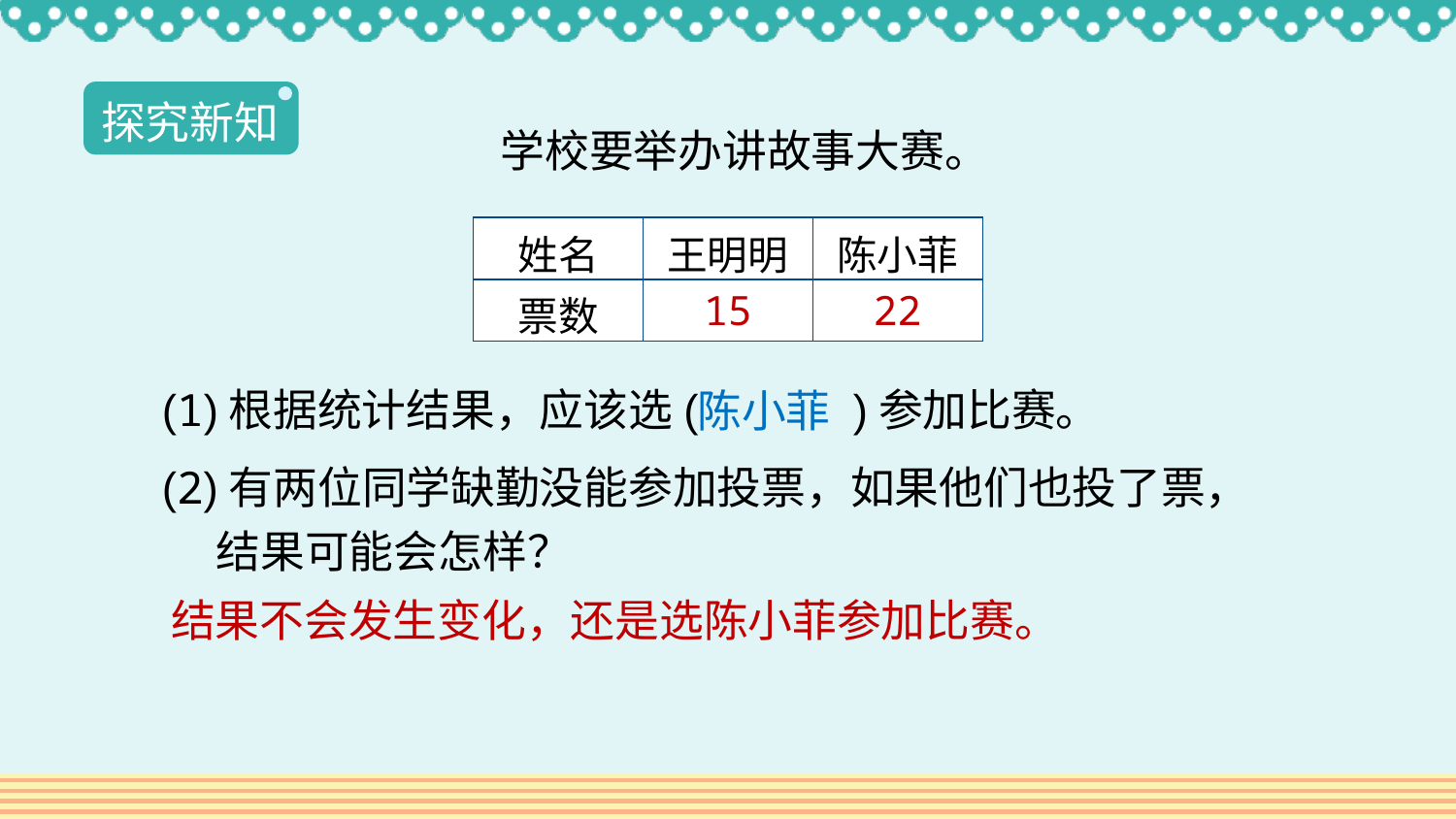

探究新知
学校要举办讲故事大赛。
| 姓名 | 王明明 | 陈小菲 |
| --- | --- | --- |
| 票数 |  |  |
15
22
陈小菲
(1)根据统计结果，应该选(　　　)参加比赛。
(2)有两位同学缺勤没能参加投票，如果他们也投了票，
　 结果可能会怎样？
结果不会发生变化，还是选陈小菲参加比赛。